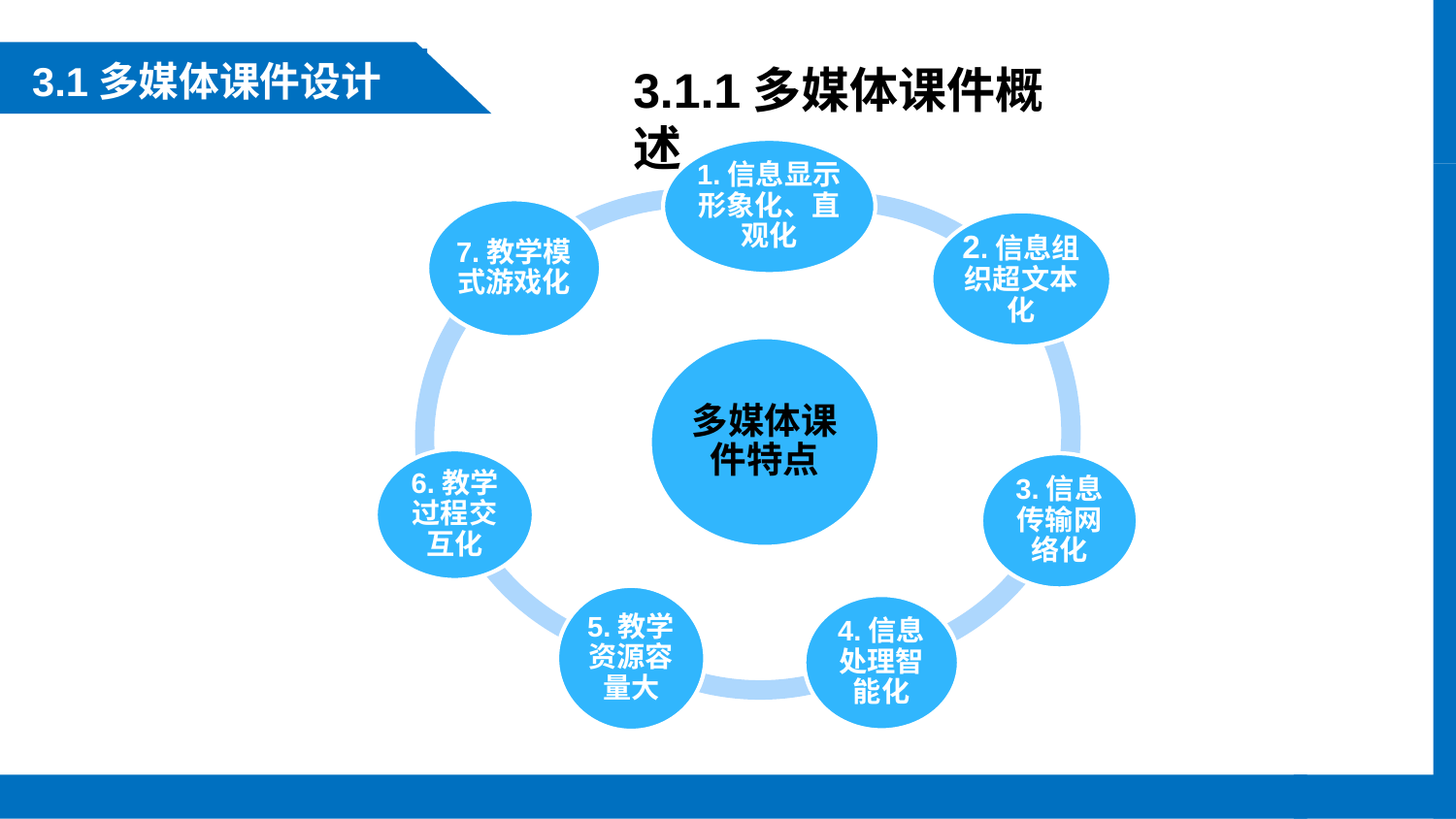

3.1多媒体课件设计
3.1.1多媒体课件概述
多媒体课件特点
1.信息显示形象化、直观化
2.信息组织超文本化
3.信息传输网络化
4.信息处理智能化
5.教学资源容量大
6.教学过程交互化
7.教学模式游戏化